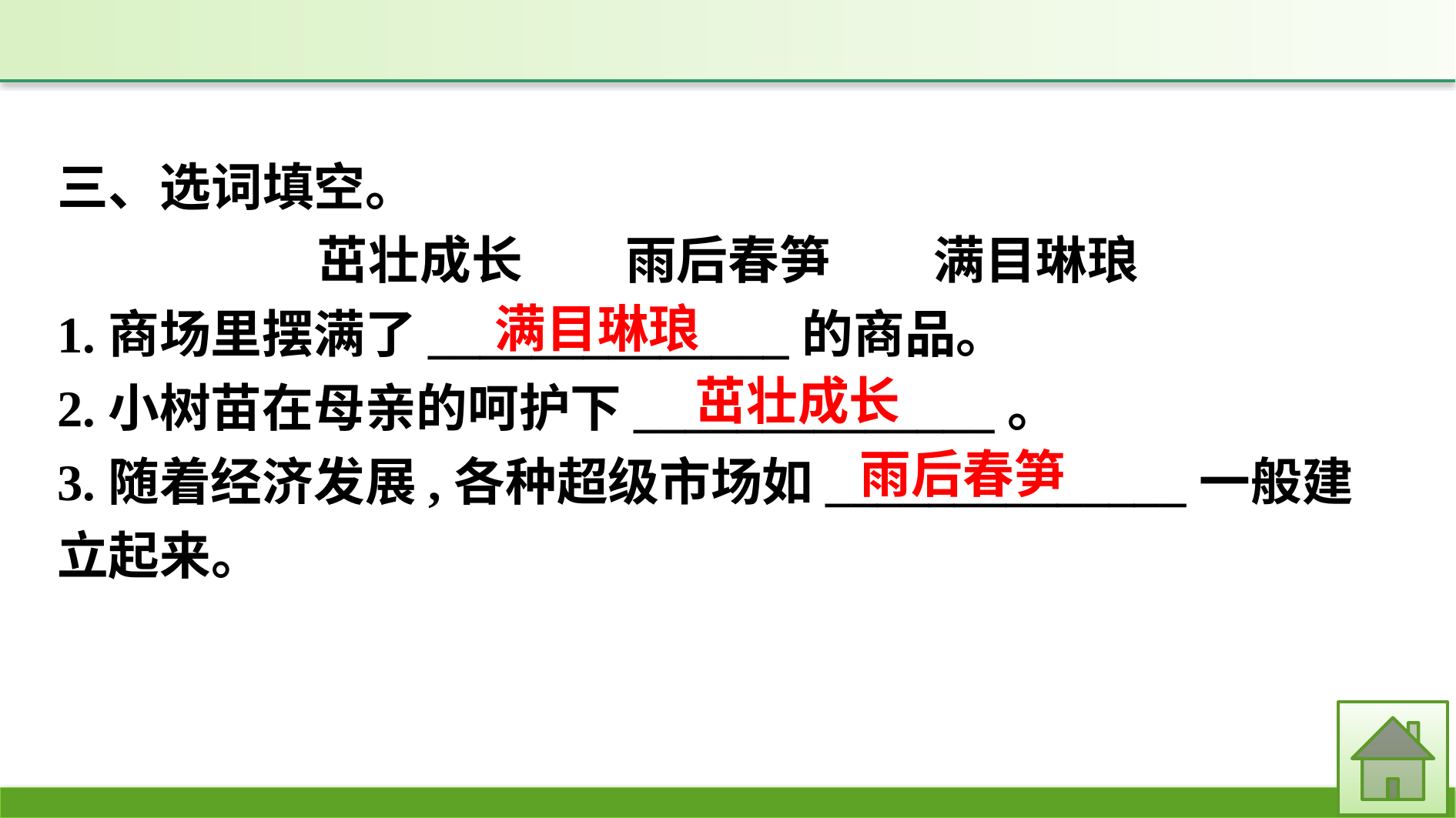

三、选词填空。
茁壮成长　　雨后春笋　　满目琳琅
1.商场里摆满了______________的商品。
2.小树苗在母亲的呵护下______________。
3.随着经济发展,各种超级市场如______________一般建立起来。
满目琳琅
茁壮成长
雨后春笋